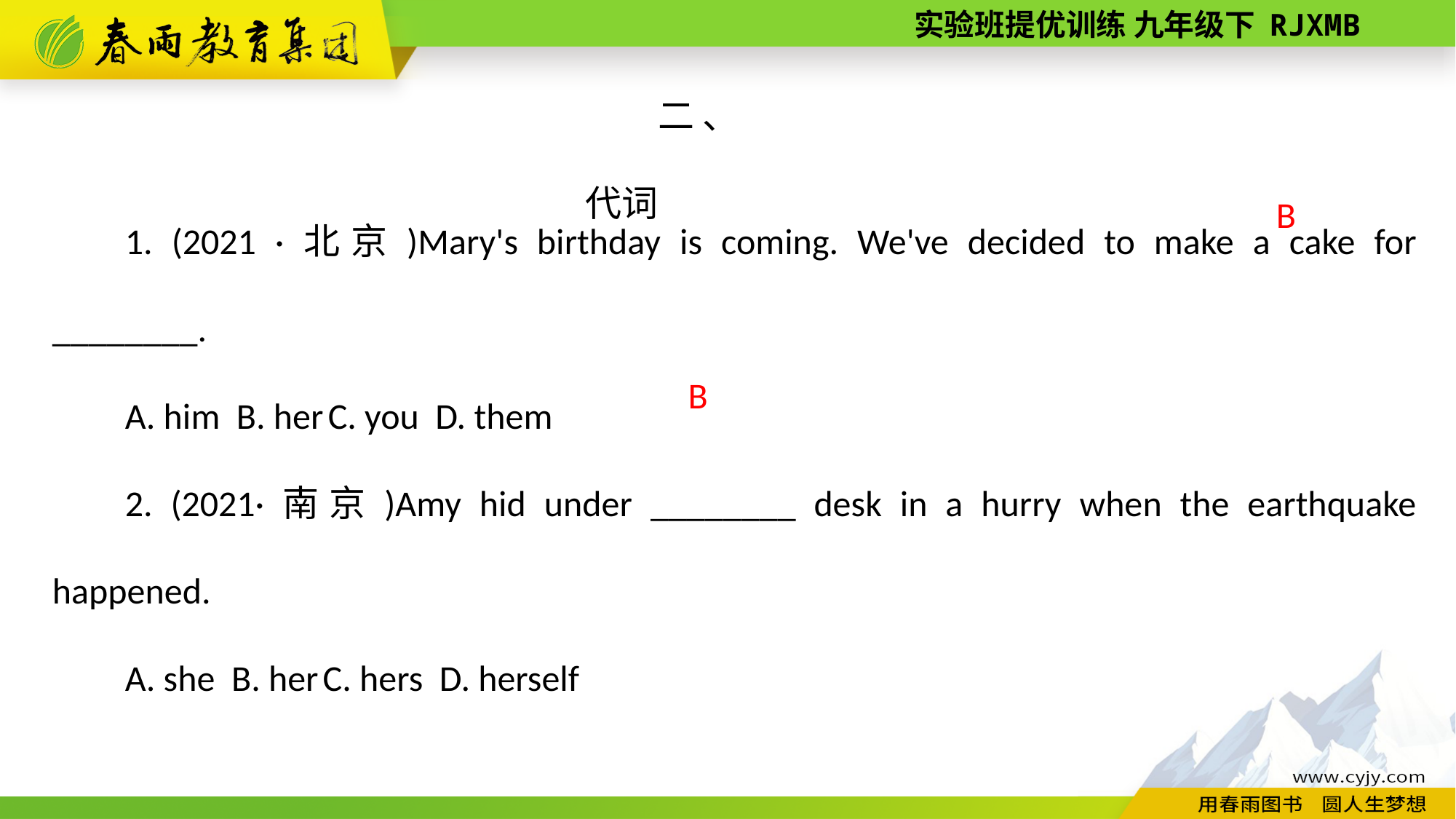

二、 代词
1. (2021 ·北京)Mary's birthday is coming. We've decided to make a cake for ________.
A. him  B. her C. you  D. them
2. (2021·南京)Amy hid under ________ desk in a hurry when the earthquake happened.
A. she  B. her C. hers  D. herself
B
B